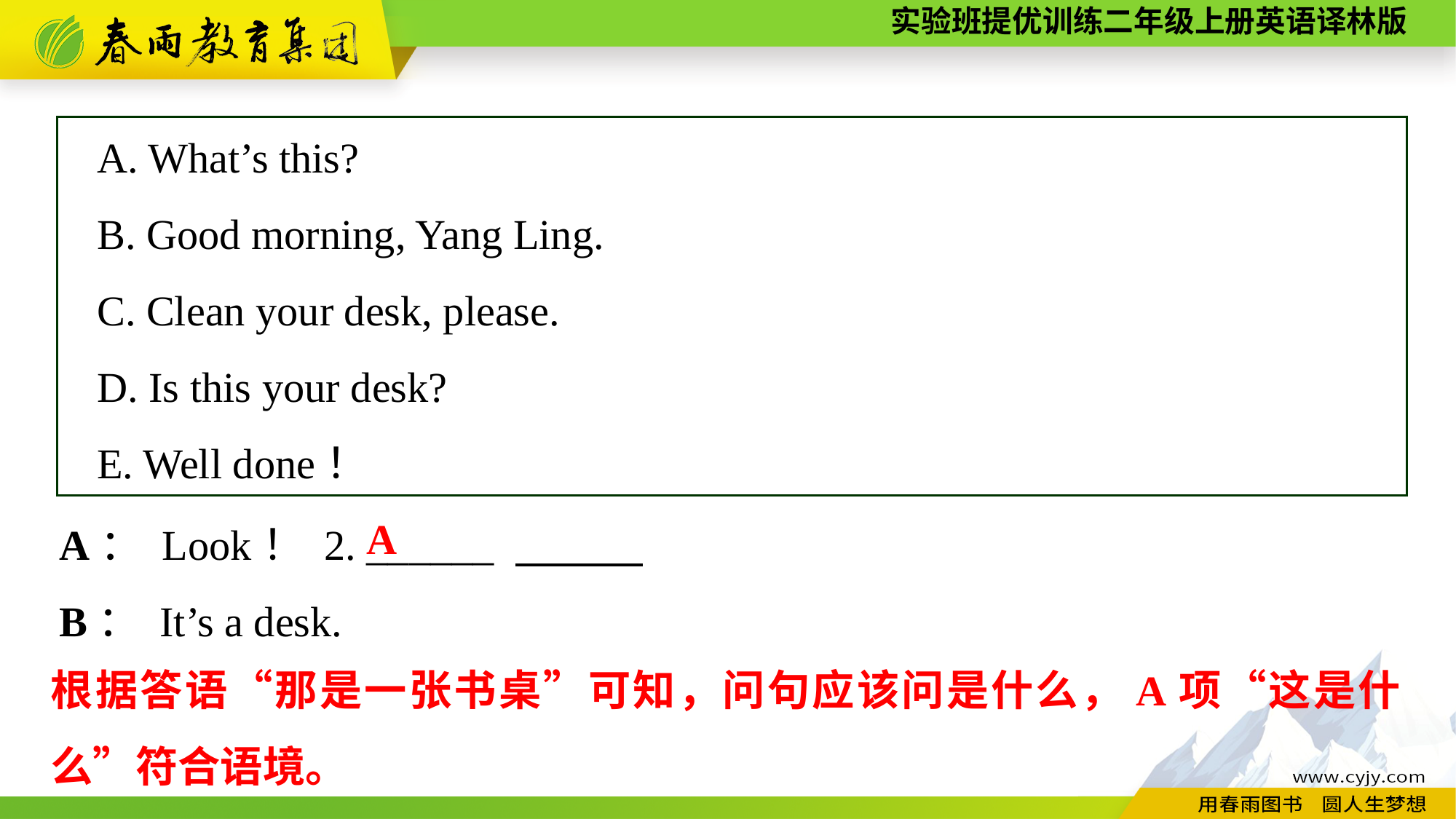

A. What’s this?
B. Good morning, Yang Ling.
C. Clean your desk, please.
D. Is this your desk?
E. Well done！

A： Look！ 2. ______
B： It’s a desk.
A
根据答语“那是一张书桌”可知，问句应该问是什么，A项“这是什么”符合语境。